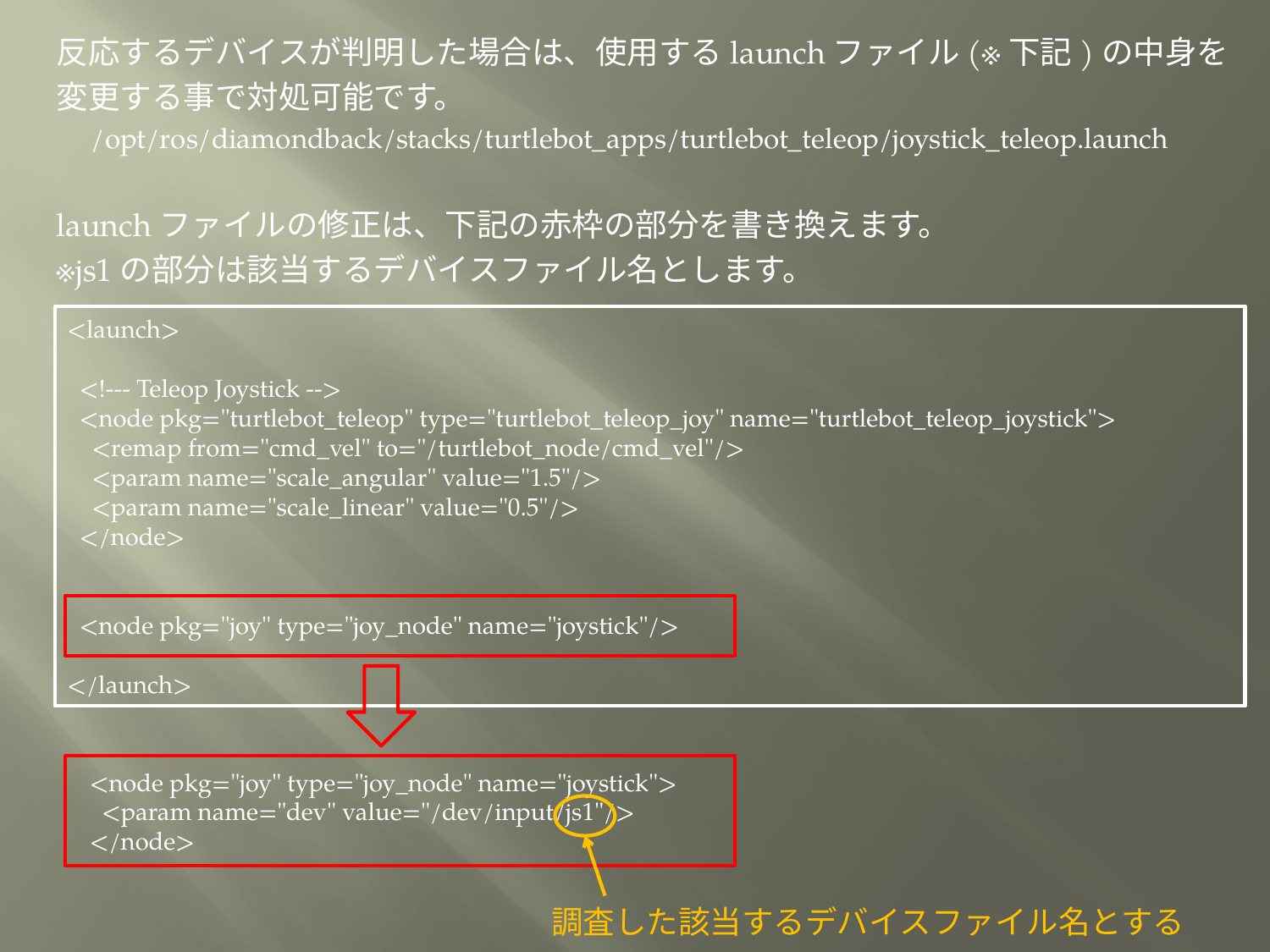

反応するデバイスが判明した場合は、使用するlaunchファイル(※下記)の中身を
変更する事で対処可能です。
　/opt/ros/diamondback/stacks/turtlebot_apps/turtlebot_teleop/joystick_teleop.launch

launchファイルの修正は、下記の赤枠の部分を書き換えます。
※js1の部分は該当するデバイスファイル名とします。
<launch>

  <!--- Teleop Joystick -->
  <node pkg="turtlebot_teleop" type="turtlebot_teleop_joy" name="turtlebot_teleop_joystick">
    <remap from="cmd_vel" to="/turtlebot_node/cmd_vel"/>
    <param name="scale_angular" value="1.5"/>
    <param name="scale_linear" value="0.5"/>
  </node>

  <node pkg="joy" type="joy_node" name="joystick"/>

</launch>

  <node pkg="joy" type="joy_node" name="joystick">
    <param name="dev" value="/dev/input/js1"/>
  </node>

調査した該当するデバイスファイル名とする